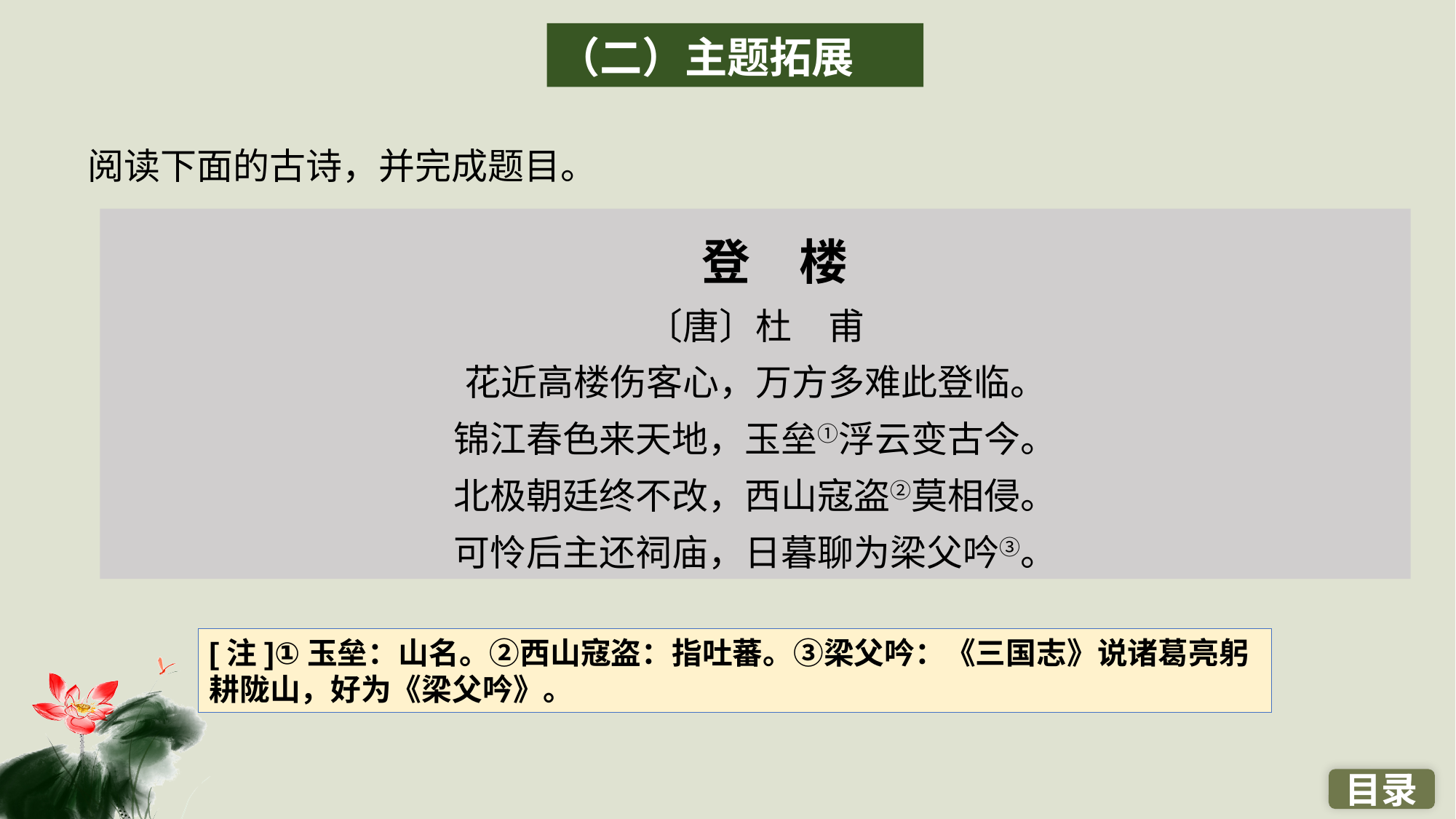

（二）主题拓展
阅读下面的古诗，并完成题目。
   登　楼
〔唐〕杜　甫
花近高楼伤客心，万方多难此登临。
锦江春色来天地，玉垒①浮云变古今。
北极朝廷终不改，西山寇盗②莫相侵。
可怜后主还祠庙，日暮聊为梁父吟③。
[注]①玉垒：山名。②西山寇盗：指吐蕃。③梁父吟：《三国志》说诸葛亮躬耕陇山，好为《梁父吟》。